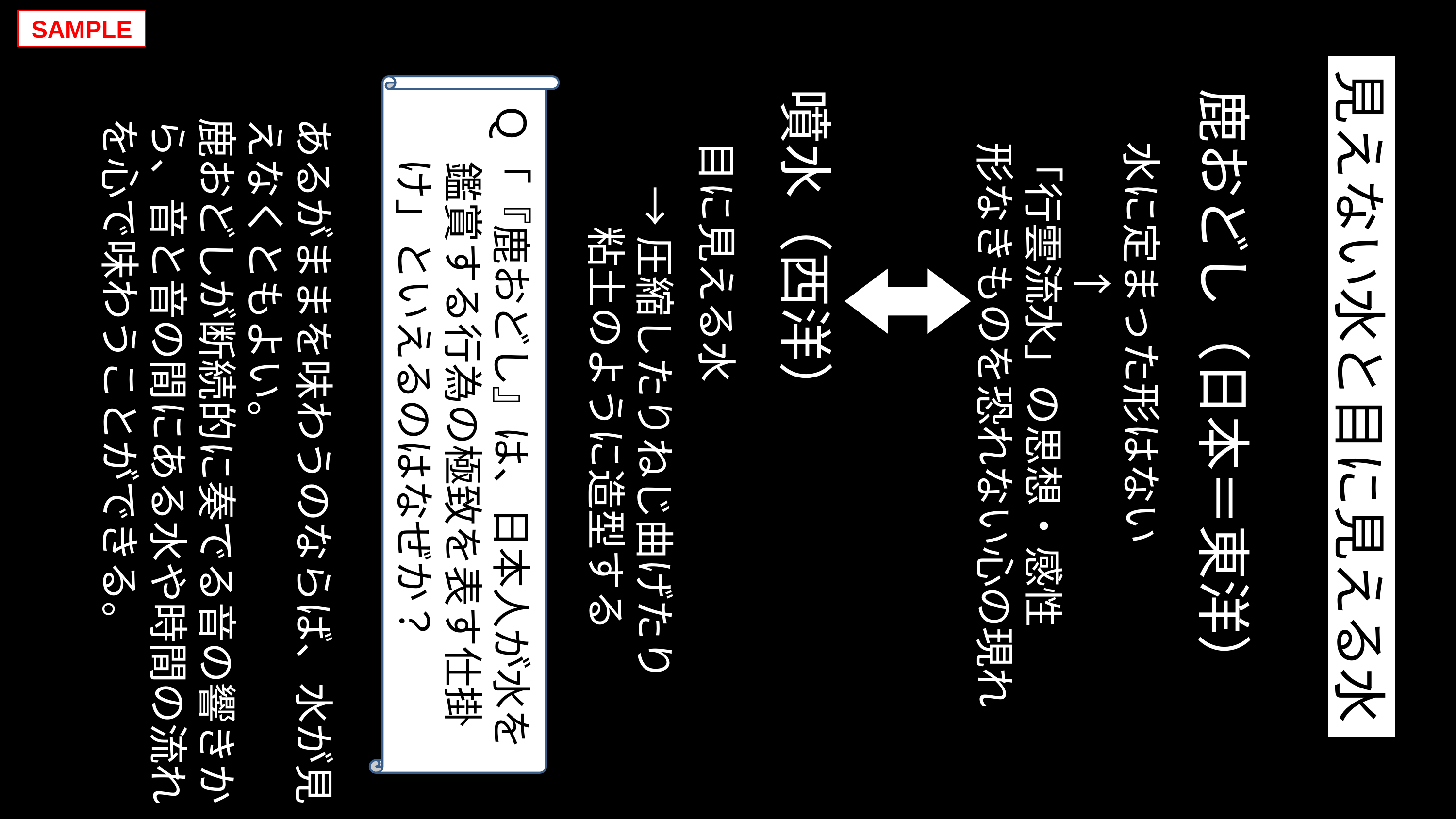

SAMPLE
見えない水と目に見える水
Ｑ「『鹿おどし』は、日本人が水を
　  鑑賞する行為の極致を表す仕掛
     け」といえるのはなぜか？
鹿おどし（日本＝東洋）
噴水（西洋）
あるがままを味わうのならば、水が見えなくともよい。
鹿おどしが断続的に奏でる音の響きから、音と音の間にある水や時間の流れを心で味わうことができる。
目に見える水
水に定まった形はない
　　　↑
「行雲流水」の思想・感性
形なきものを恐れない心の現れ
→圧縮したりねじ曲げたり
　粘土のように造型する
v